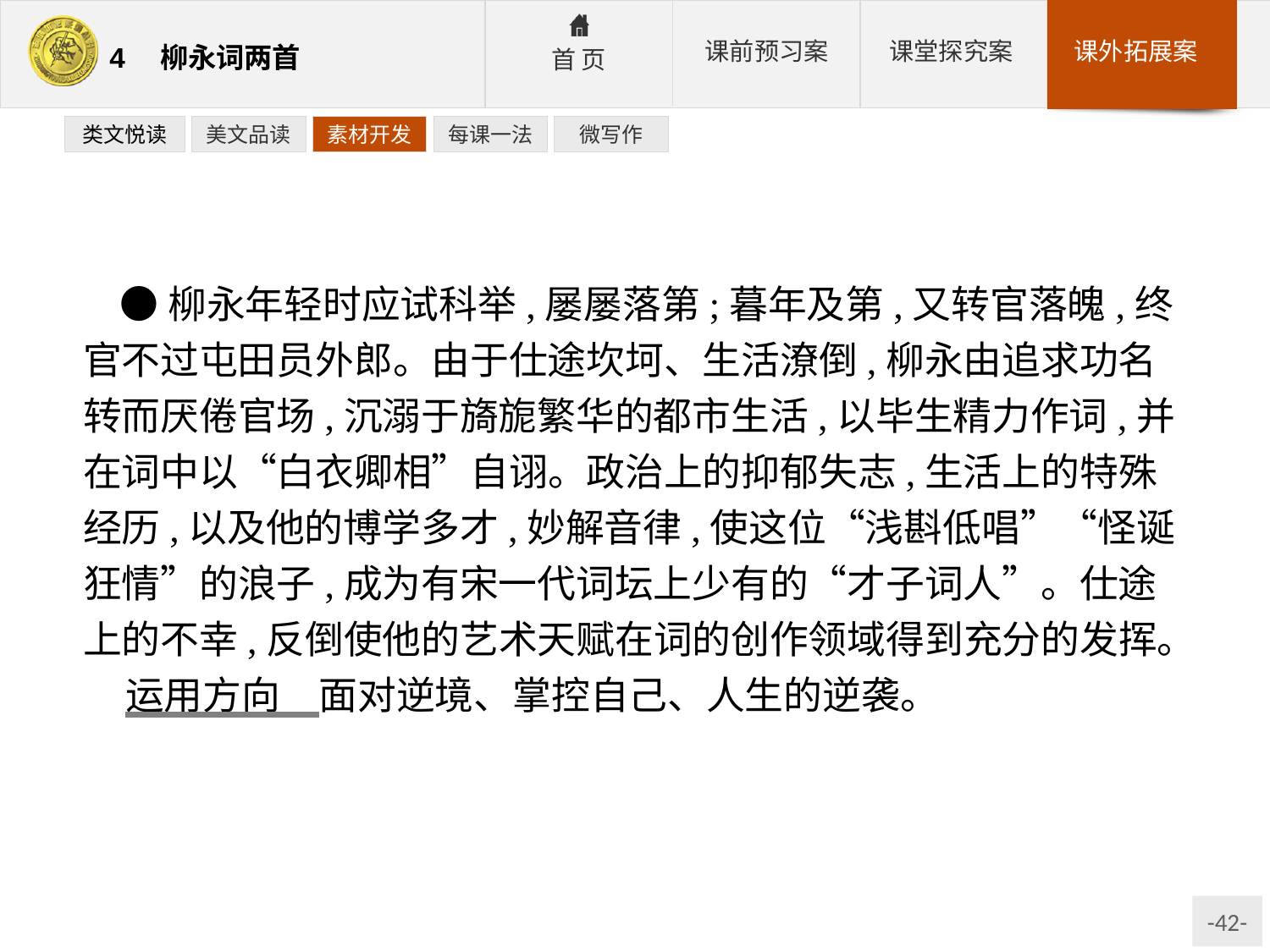

类文悦读
美文品读
素材开发
每课一法
微写作
●柳永年轻时应试科举,屡屡落第;暮年及第,又转官落魄,终官不过屯田员外郎。由于仕途坎坷、生活潦倒,柳永由追求功名转而厌倦官场,沉溺于旖旎繁华的都市生活,以毕生精力作词,并在词中以“白衣卿相”自诩。政治上的抑郁失志,生活上的特殊经历,以及他的博学多才,妙解音律,使这位“浅斟低唱”“怪诞狂情”的浪子,成为有宋一代词坛上少有的“才子词人”。仕途上的不幸,反倒使他的艺术天赋在词的创作领域得到充分的发挥。
运用方向　面对逆境、掌控自己、人生的逆袭。